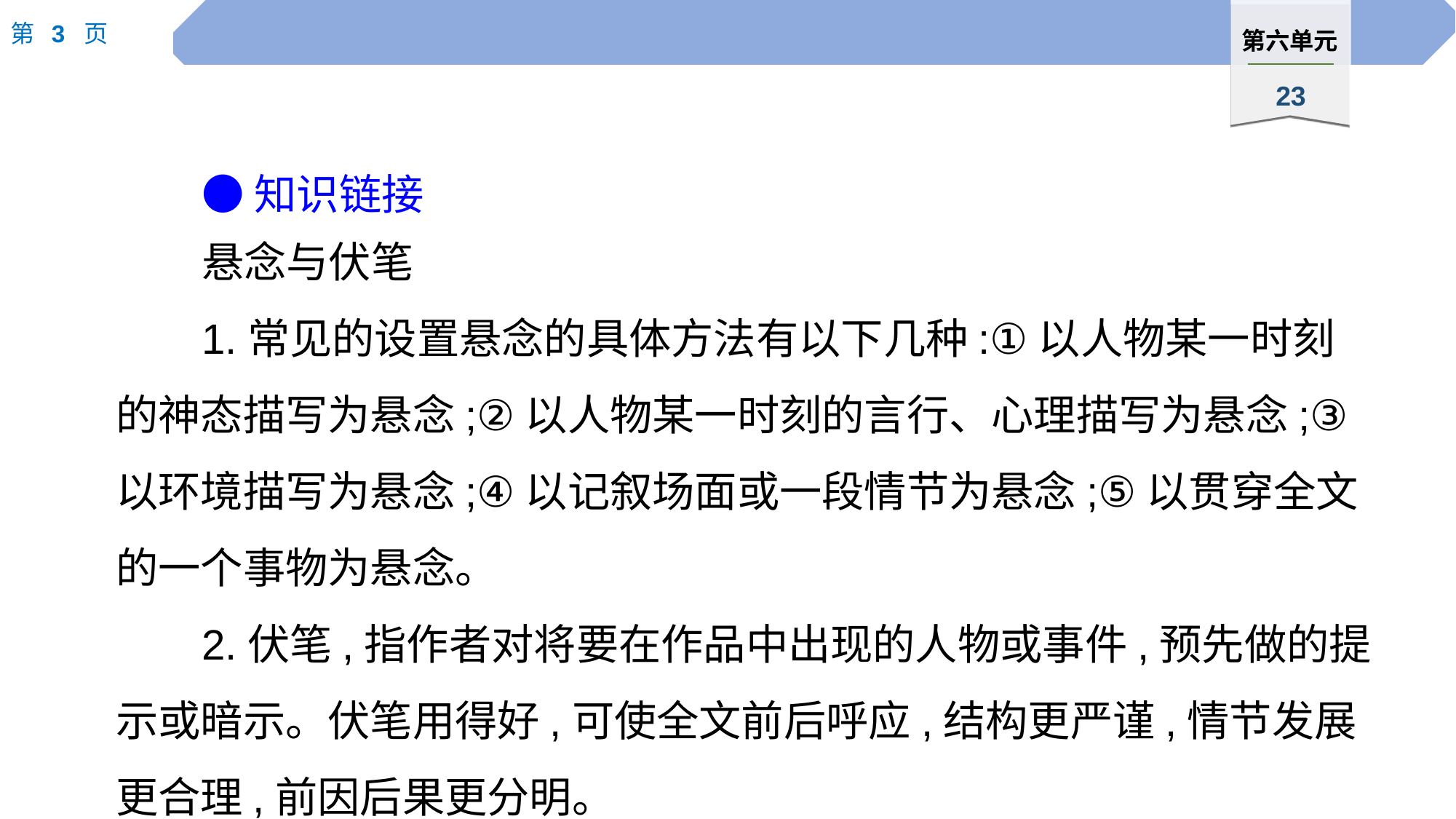

●知识链接
悬念与伏笔
1.常见的设置悬念的具体方法有以下几种:①以人物某一时刻的神态描写为悬念;②以人物某一时刻的言行、心理描写为悬念;③以环境描写为悬念;④以记叙场面或一段情节为悬念;⑤以贯穿全文的一个事物为悬念。
2.伏笔,指作者对将要在作品中出现的人物或事件,预先做的提示或暗示。伏笔用得好,可使全文前后呼应,结构更严谨,情节发展更合理,前因后果更分明。